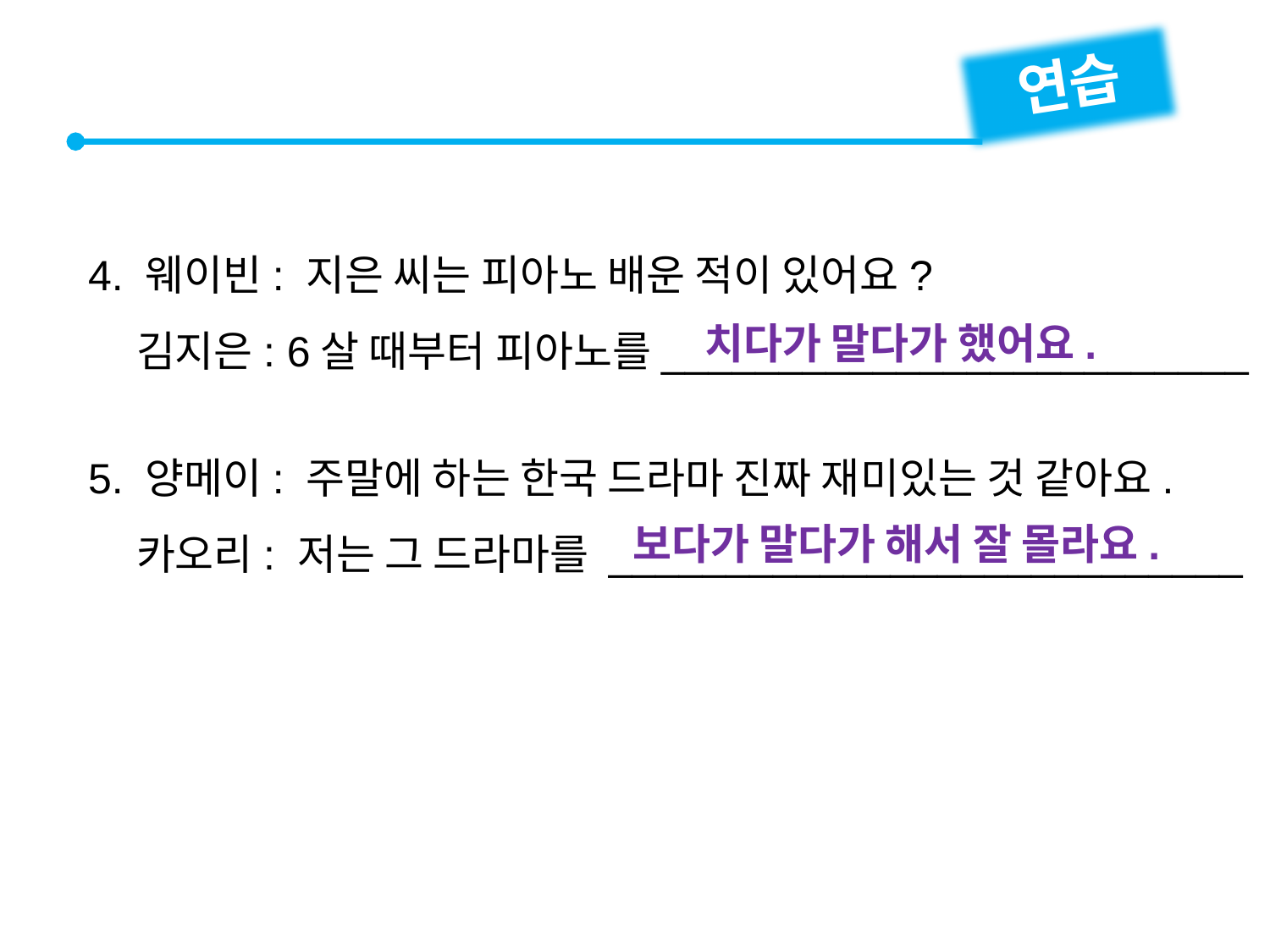

연습
4. 웨이빈: 지은 씨는 피아노 배운 적이 있어요?
    김지은: 6살 때부터 피아노를_________________________

5. 양메이: 주말에 하는 한국 드라마 진짜 재미있는 것 같아요.
    카오리: 저는 그 드라마를 ___________________________

치다가 말다가 했어요.
보다가 말다가 해서 잘 몰라요.